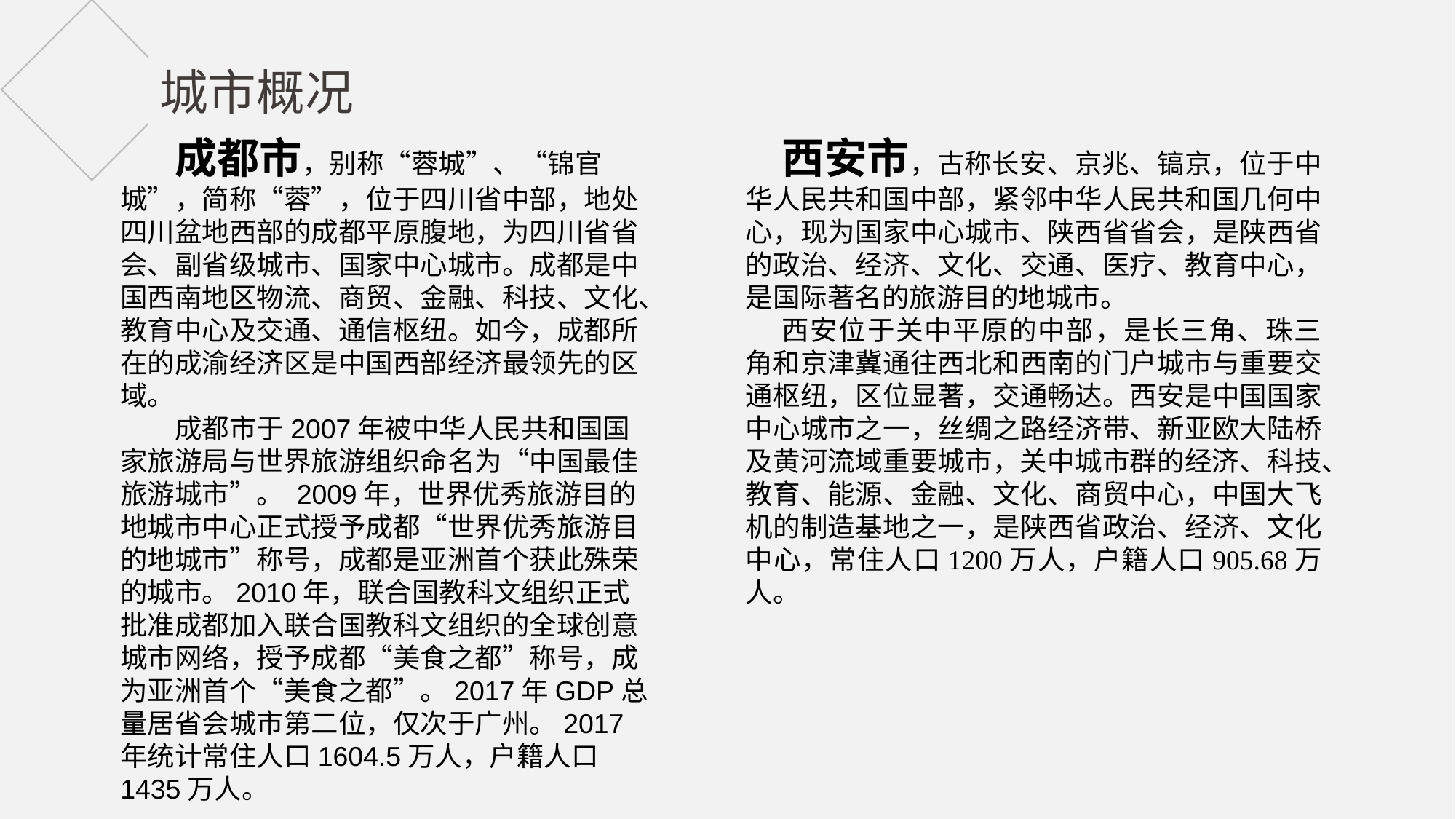

城市概况
成都市，别称“蓉城”、“锦官城”，简称“蓉”，位于四川省中部，地处四川盆地西部的成都平原腹地，为四川省省会、副省级城市、国家中心城市。成都是中国西南地区物流、商贸、金融、科技、文化、教育中心及交通、通信枢纽。如今，成都所在的成渝经济区是中国西部经济最领先的区域。
成都市于2007年被中华人民共和国国家旅游局与世界旅游组织命名为“中国最佳旅游城市”。 2009年，世界优秀旅游目的地城市中心正式授予成都“世界优秀旅游目的地城市”称号，成都是亚洲首个获此殊荣的城市。2010年，联合国教科文组织正式批准成都加入联合国教科文组织的全球创意城市网络，授予成都“美食之都”称号，成为亚洲首个“美食之都”。2017年GDP总量居省会城市第二位，仅次于广州。2017年统计常住人口1604.5万人，户籍人口1435万人。
西安市，古称长安、京兆、镐京，位于中华人民共和国中部，紧邻中华人民共和国几何中心，现为国家中心城市、陕西省省会，是陕西省的政治、经济、文化、交通、医疗、教育中心，是国际著名的旅游目的地城市。
西安位于关中平原的中部，是长三角、珠三角和京津冀通往西北和西南的门户城市与重要交通枢纽，区位显著，交通畅达。西安是中国国家中心城市之一，丝绸之路经济带、新亚欧大陆桥及黄河流域重要城市，关中城市群的经济、科技、教育、能源、金融、文化、商贸中心，中国大飞机的制造基地之一，是陕西省政治、经济、文化中心，常住人口1200万人，户籍人口905.68万人。